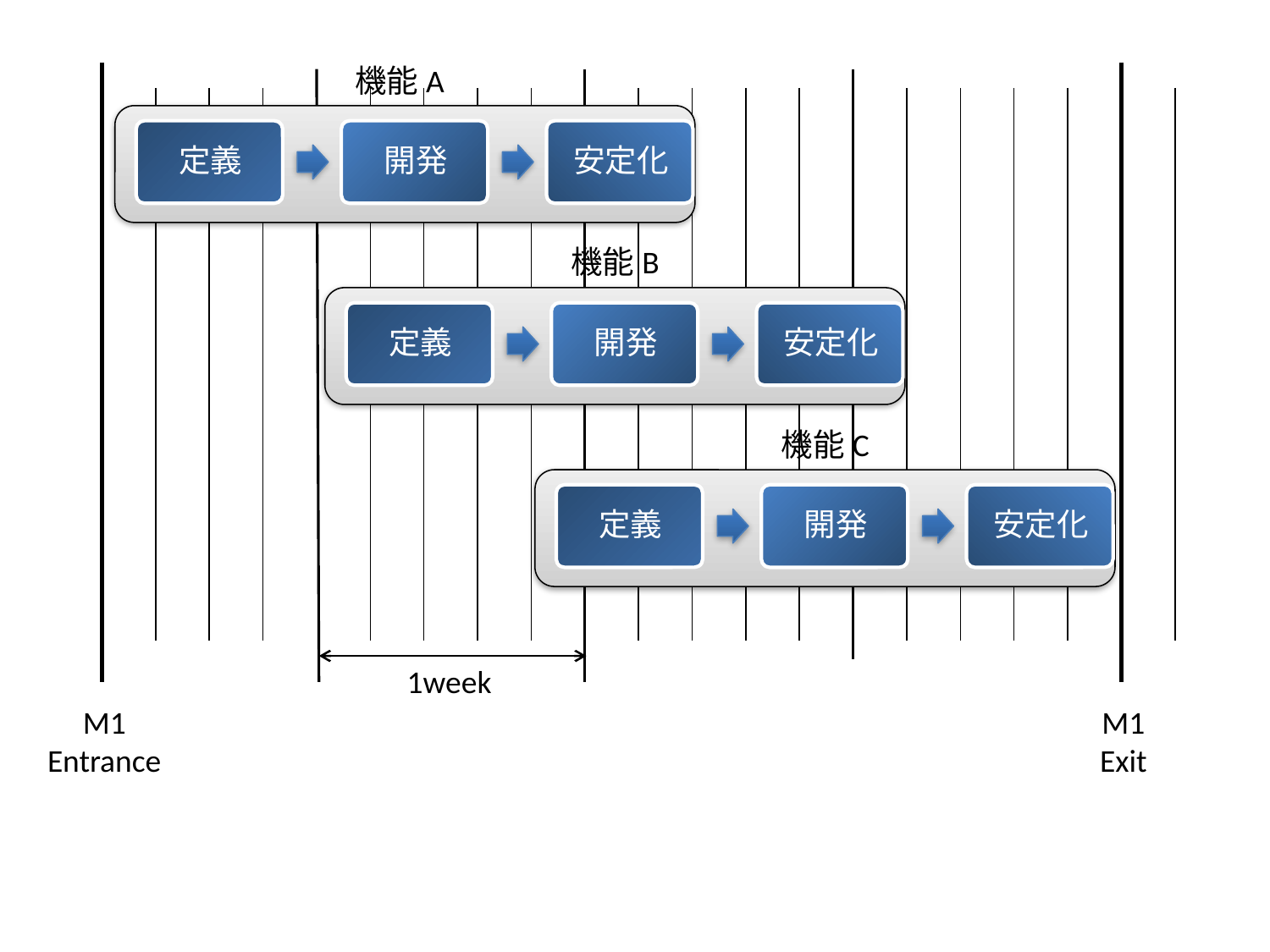

機能A
定義

開発

安定化

機能B
定義

開発

安定化

機能C
定義

開発

安定化

1week
M1
Entrance
M1
Exit